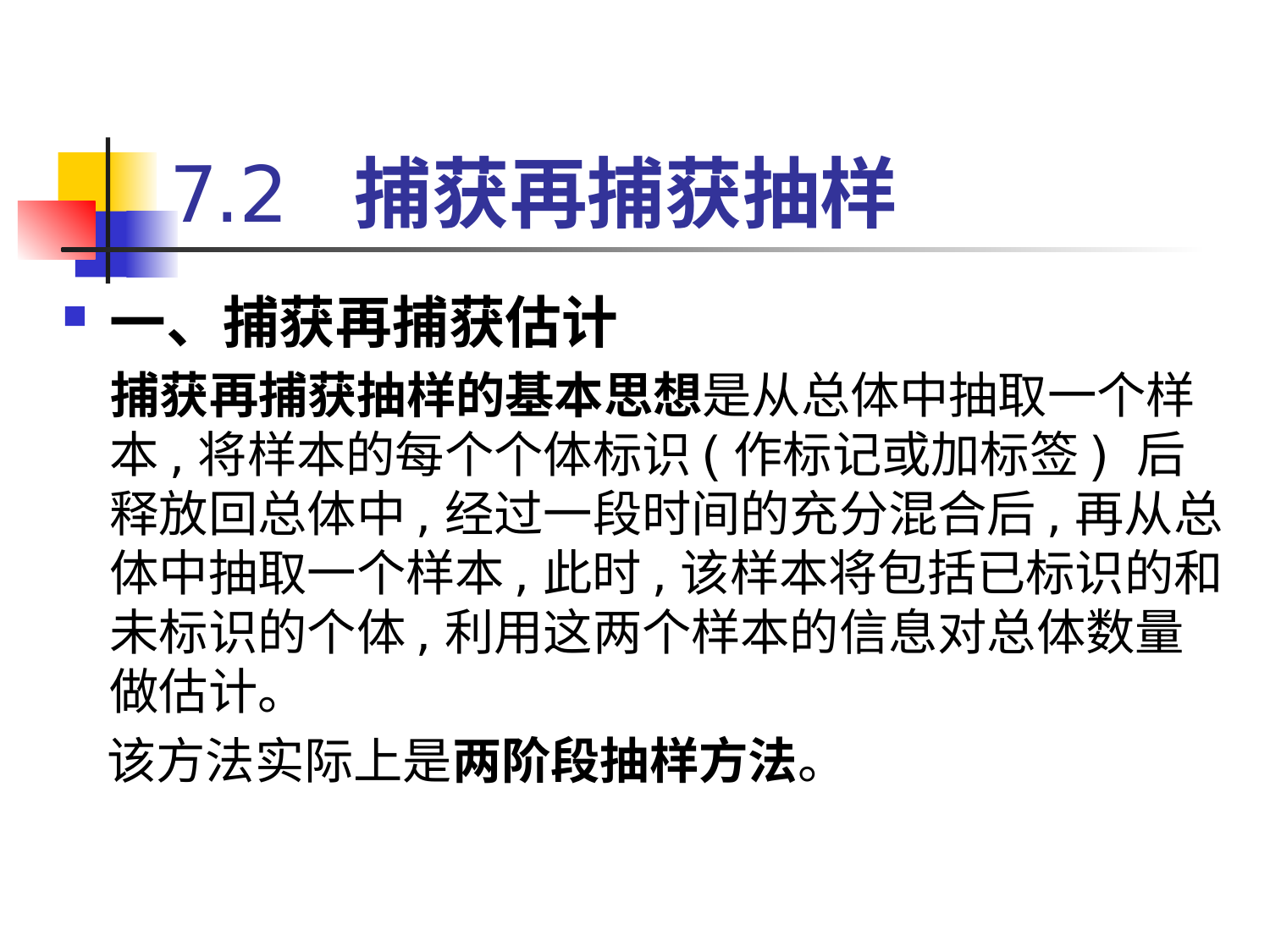

# 7.2  捕获再捕获抽样
一、捕获再捕获估计
    捕获再捕获抽样的基本思想是从总体中抽取一个样本,将样本的每个个体标识(作标记或加标签) 后释放回总体中,经过一段时间的充分混合后,再从总体中抽取一个样本,此时,该样本将包括已标识的和未标识的个体,利用这两个样本的信息对总体数量做估计。
   该方法实际上是两阶段抽样方法。